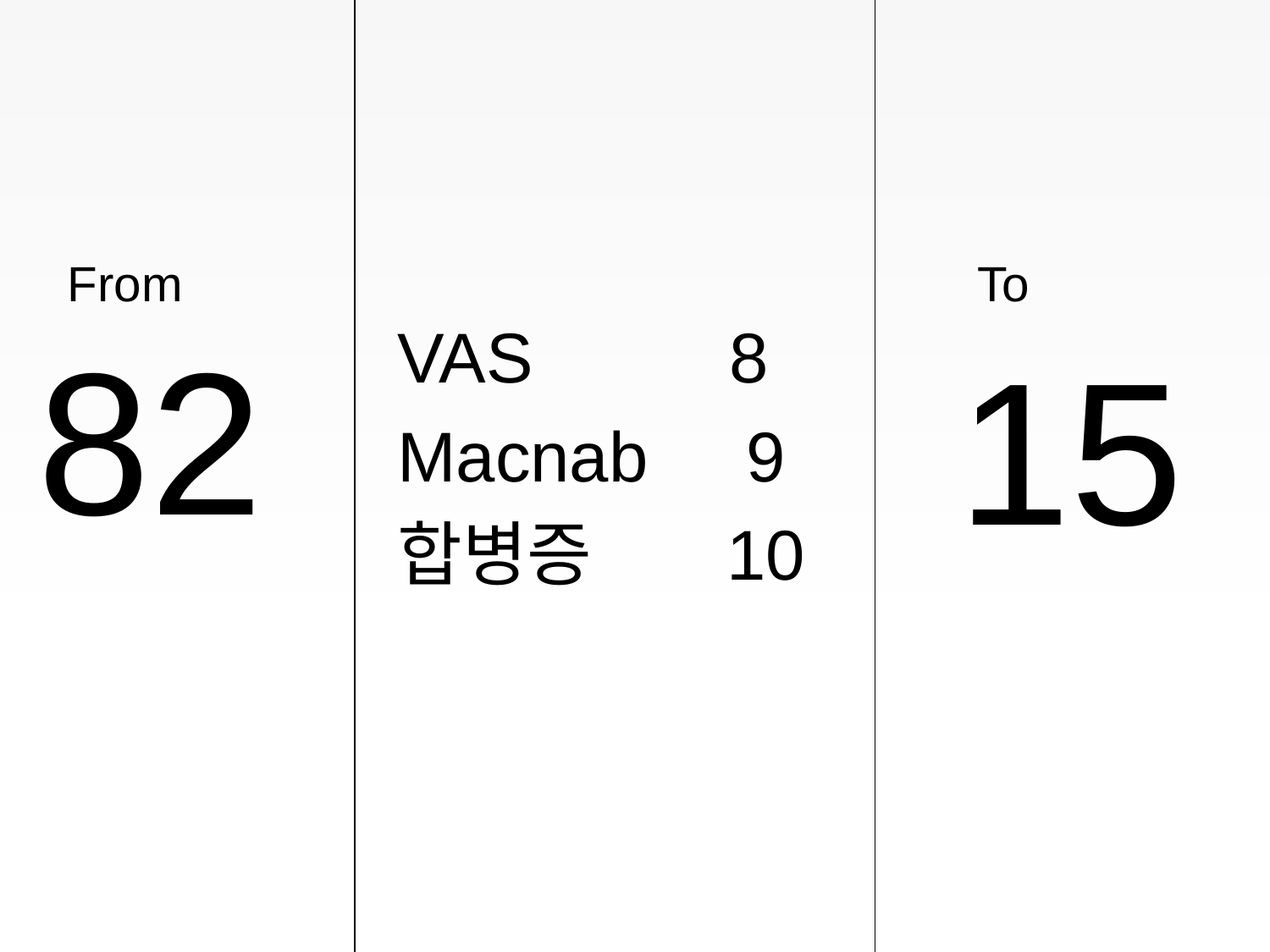

From
To
82
VAS          8
Macnab     9
합병증      10
15